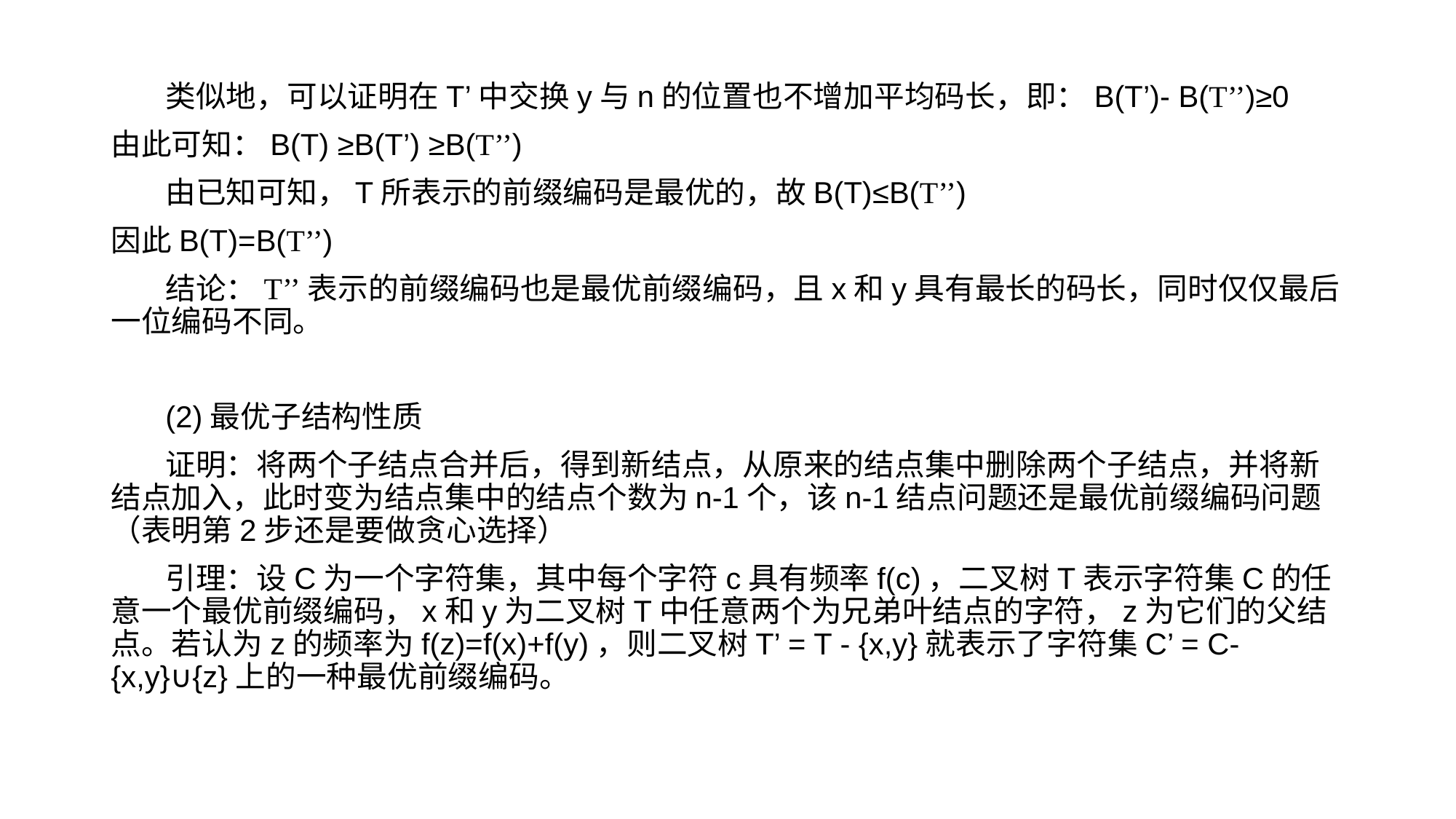

类似地，可以证明在T’中交换y与n的位置也不增加平均码长，即：B(T’)- B(T’’)≥0
由此可知：B(T) ≥B(T’) ≥B(T’’)
由已知可知，T所表示的前缀编码是最优的，故B(T)≤B(T’’)
因此B(T)=B(T’’)
结论：T’’表示的前缀编码也是最优前缀编码，且x和y具有最长的码长，同时仅仅最后一位编码不同。

(2)最优子结构性质
证明：将两个子结点合并后，得到新结点，从原来的结点集中删除两个子结点，并将新结点加入，此时变为结点集中的结点个数为n-1个，该n-1结点问题还是最优前缀编码问题（表明第2步还是要做贪心选择）
引理：设C为一个字符集，其中每个字符c具有频率f(c)，二叉树T表示字符集C的任意一个最优前缀编码，x和y为二叉树T中任意两个为兄弟叶结点的字符，z为它们的父结点。若认为z的频率为f(z)=f(x)+f(y)，则二叉树T’ = T - {x,y}就表示了字符集C’ = C-{x,y}∪{z}上的一种最优前缀编码。